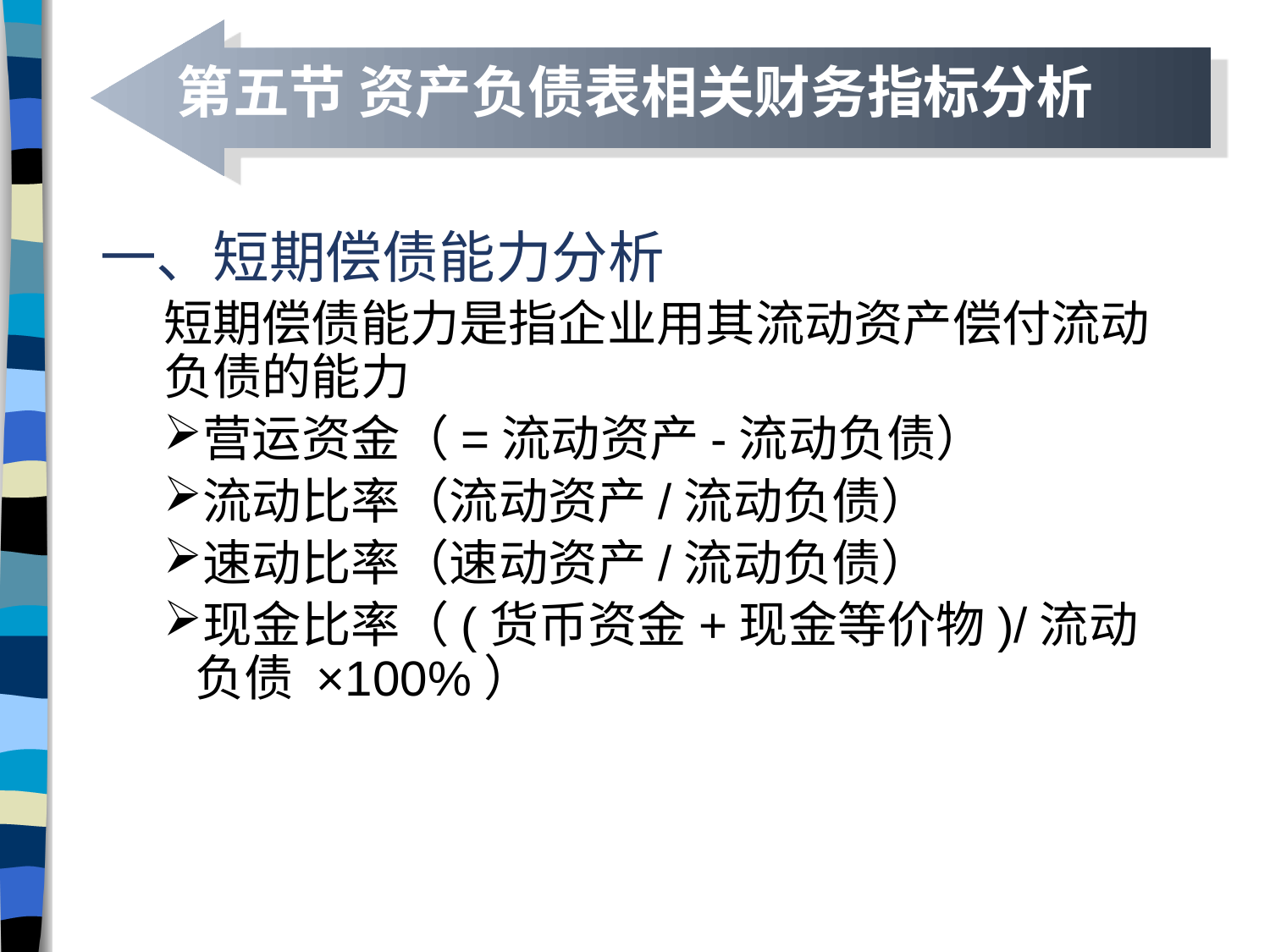

# 第五节 资产负债表相关财务指标分析
一、短期偿债能力分析
短期偿债能力是指企业用其流动资产偿付流动负债的能力
营运资金（=流动资产-流动负债）
流动比率（流动资产/流动负债）
速动比率（速动资产/流动负债）
现金比率（(货币资金+现金等价物)/流动负债 ×100%）